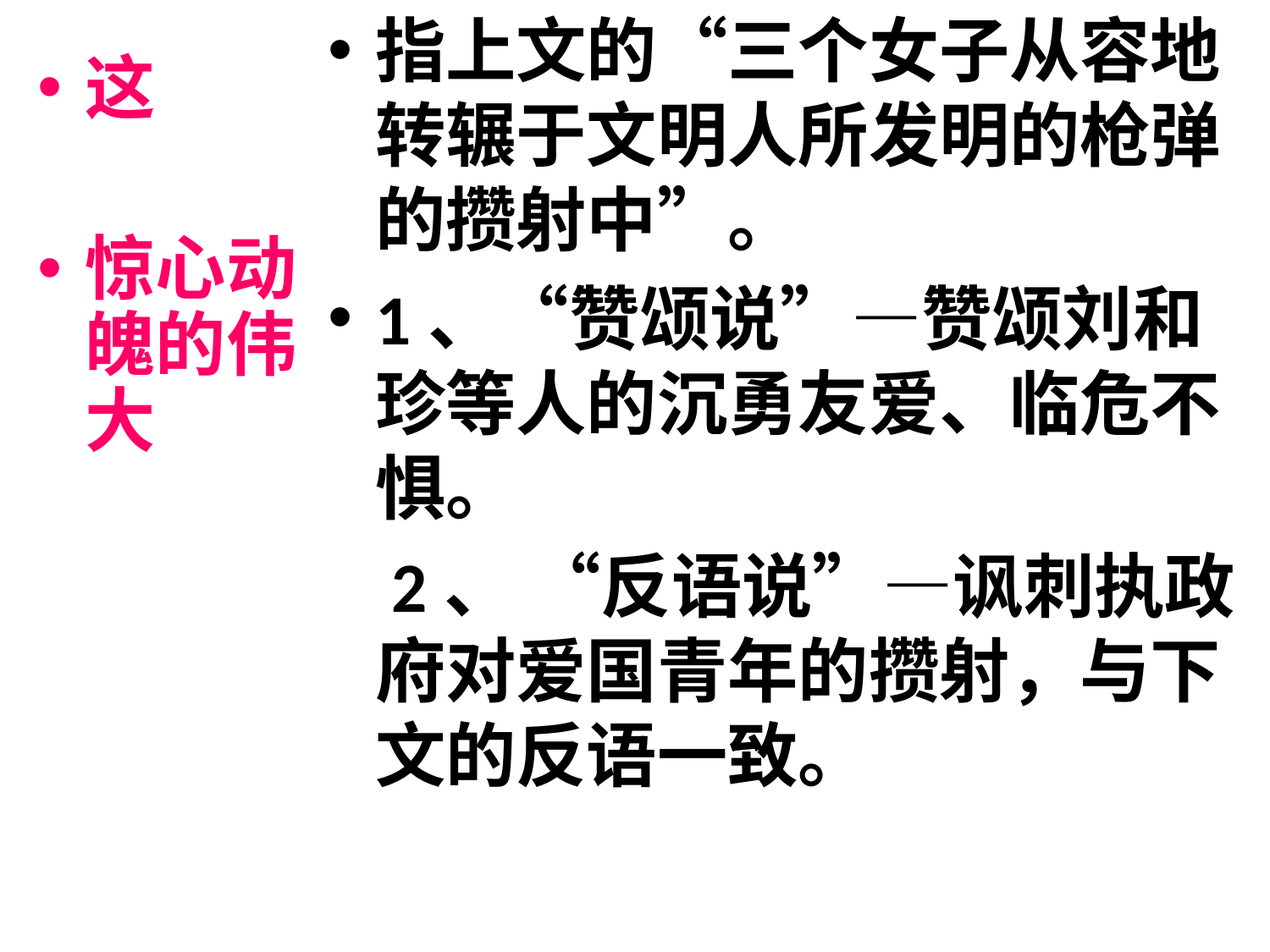

指上文的“三个女子从容地转辗于文明人所发明的枪弹的攒射中”。
1、“赞颂说”—赞颂刘和珍等人的沉勇友爱、临危不惧。
    2、 “反语说”—讽刺执政府对爱国青年的攒射，与下文的反语一致。
这

惊心动魄的伟大